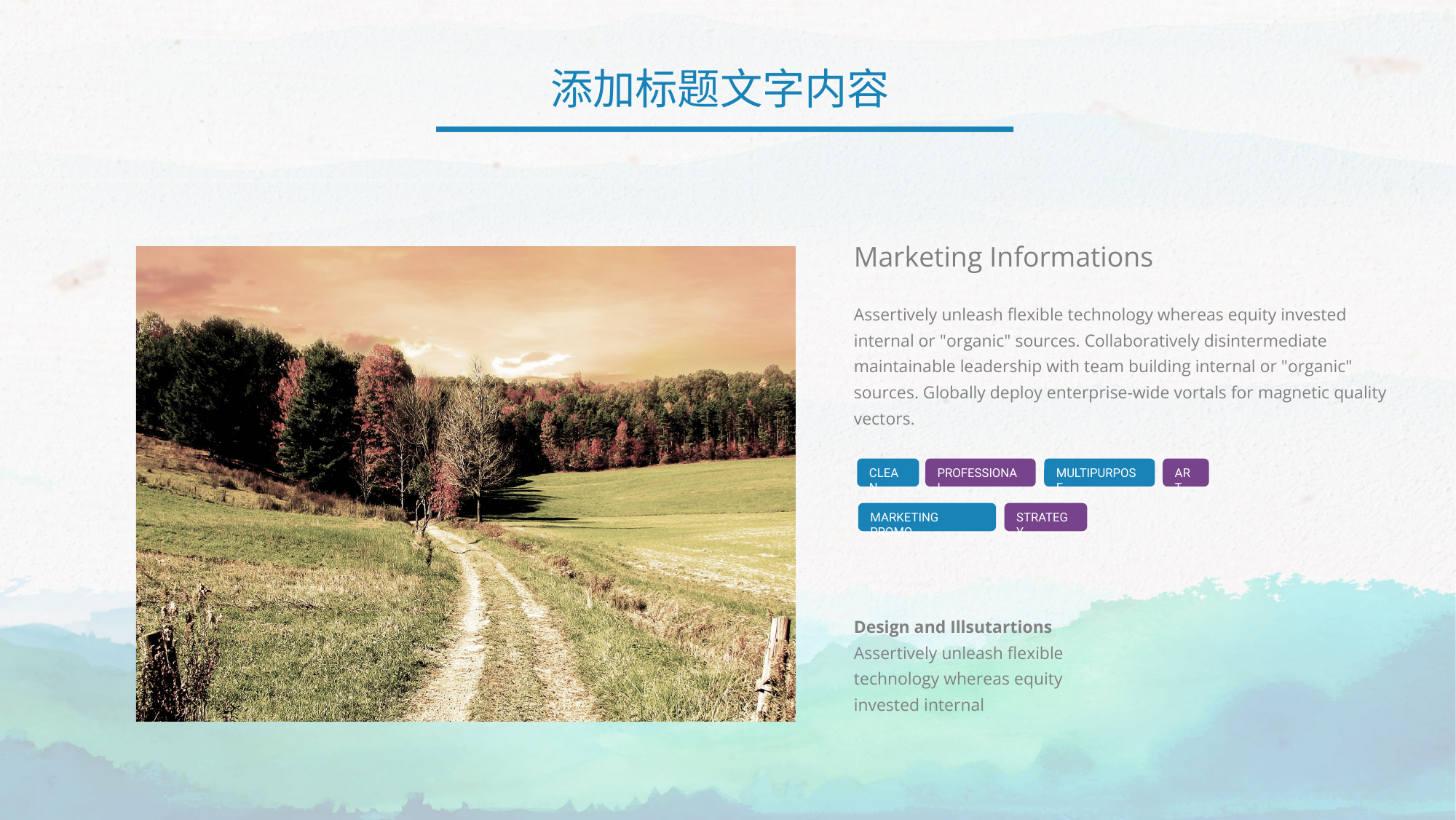

添加标题文字内容

Marketing Informations

Assertively unleash flexible technology whereas equity invested internal or "organic" sources. Collaboratively disintermediate maintainable leadership with team building internal or "organic" sources. Globally deploy enterprise-wide vortals for magnetic quality vectors.

MULTIPURPOSE
ART
PROFESSIONAL
CLEAN
MARKETING PROMO
STRATEGY
Design and Illsutartions
Assertively unleash flexible technology whereas equity invested internal